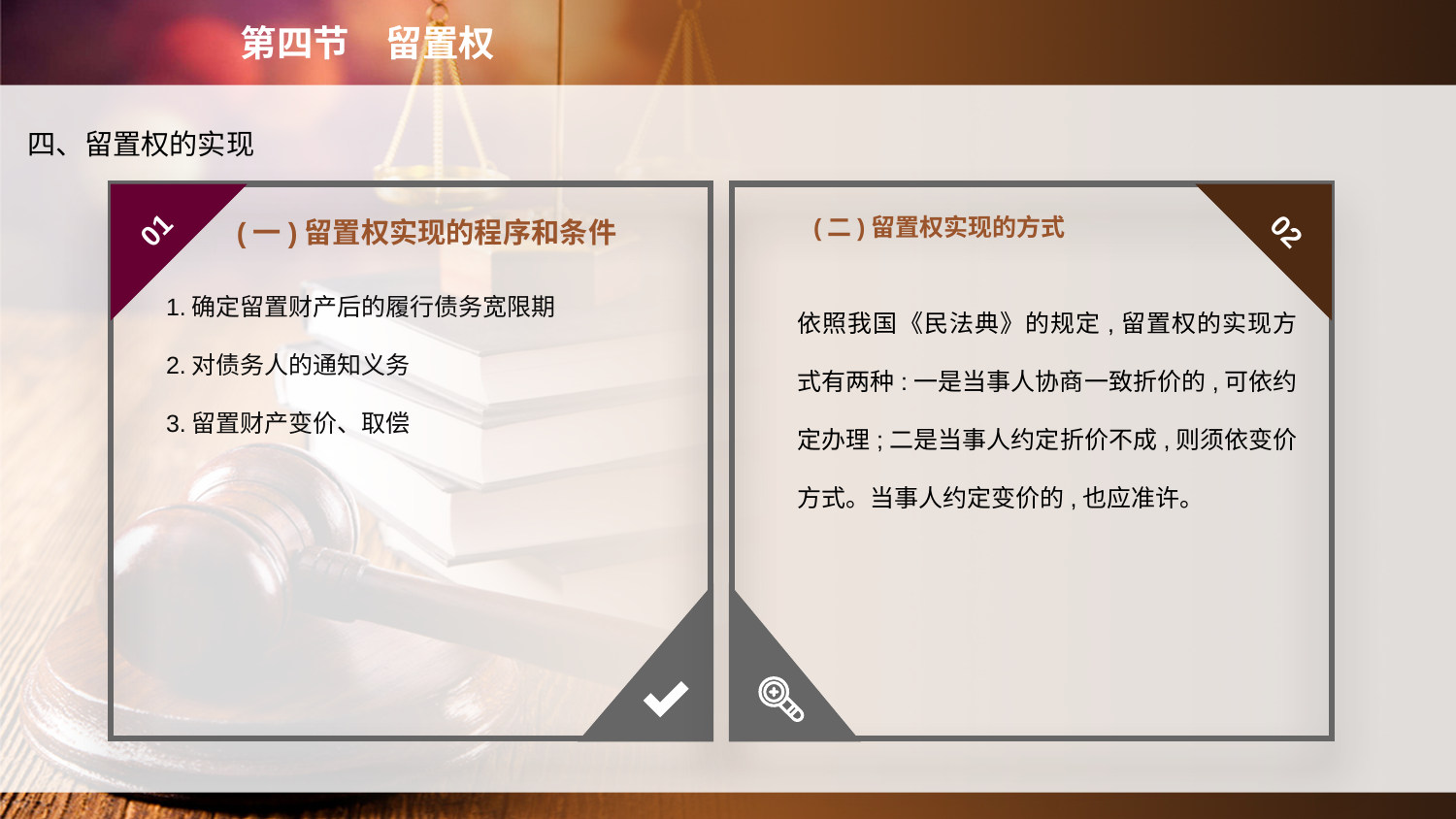

第四节　留置权
四、留置权的实现

(二)留置权实现的方式
01
02
(一)留置权实现的程序和条件
1.确定留置财产后的履行债务宽限期
2.对债务人的通知义务
3.留置财产变价、取偿
依照我国《民法典》的规定,留置权的实现方式有两种:一是当事人协商一致折价的,可依约定办理;二是当事人约定折价不成,则须依变价方式。当事人约定变价的,也应准许。